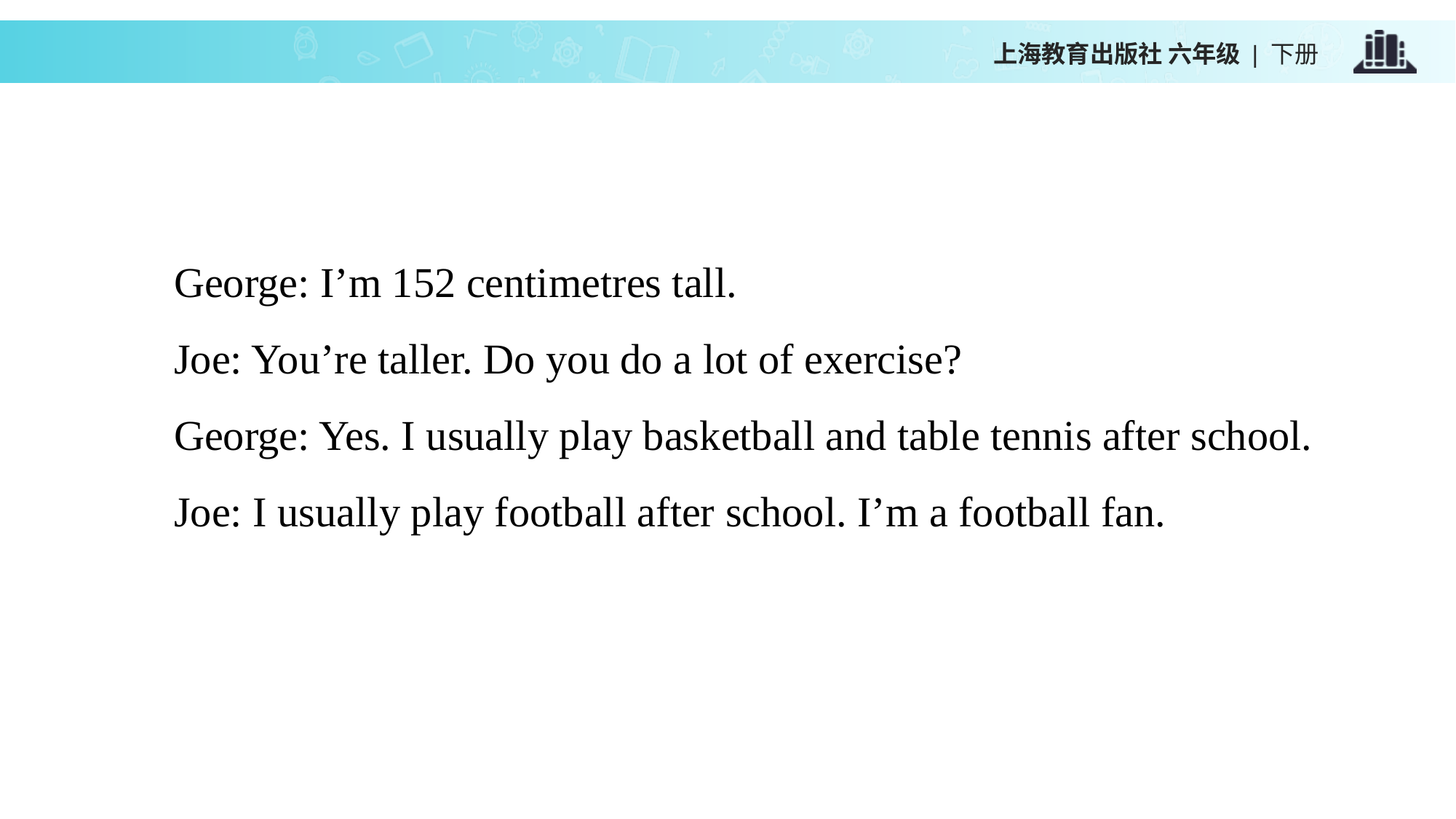

上海教育出版社 六年级 | 下册
George: I’m 152 centimetres tall.
Joe: You’re taller. Do you do a lot of exercise?
George: Yes. I usually play basketball and table tennis after school.
Joe: I usually play football after school. I’m a football fan.